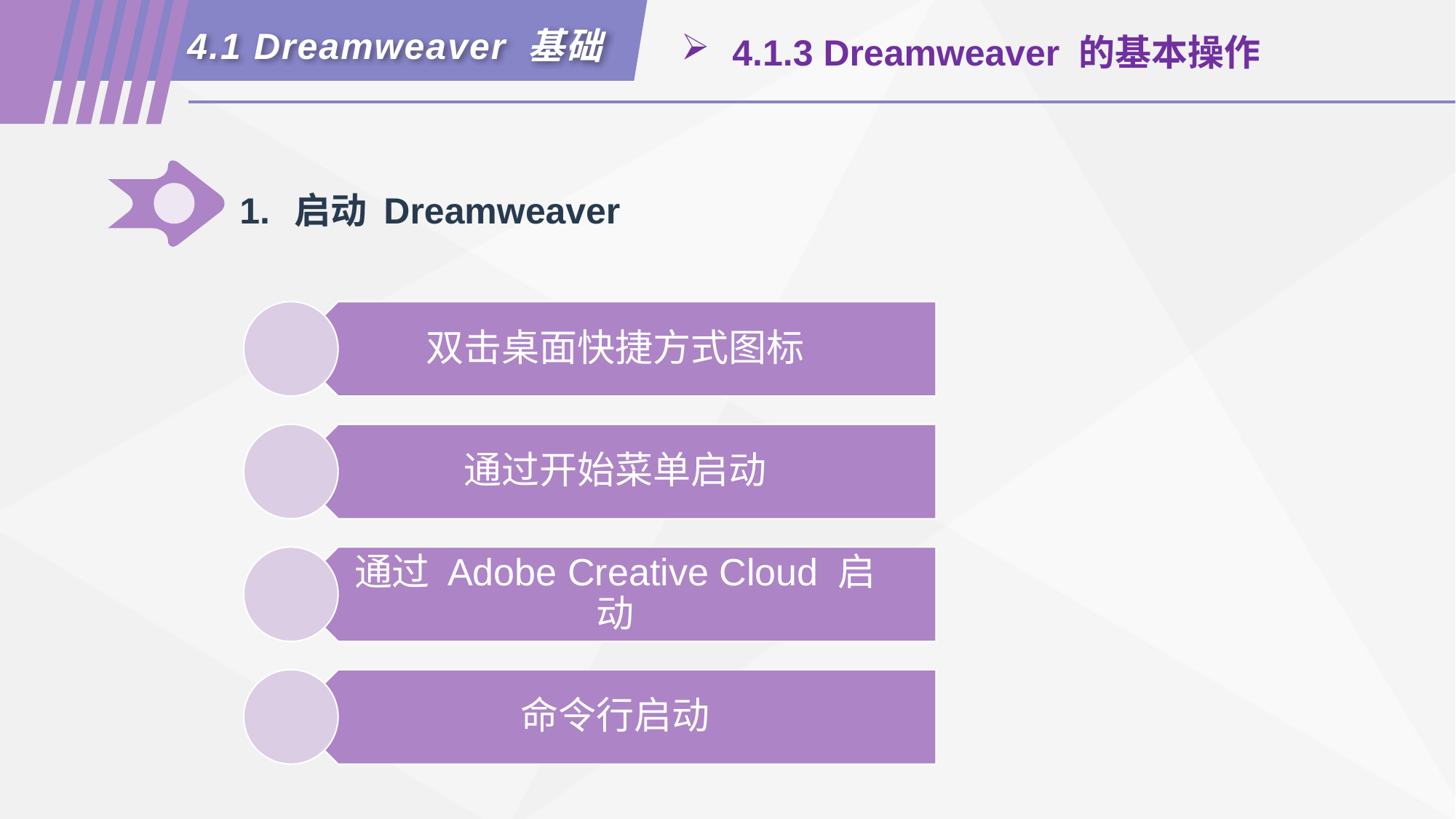

4.1 Dreamweaver 基础
 4.1.3 Dreamweaver 的基本操作

1.	启动 Dreamweaver
双击桌面快捷方式图标
通过开始菜单启动
通过 Adobe Creative Cloud 启动
命令行启动